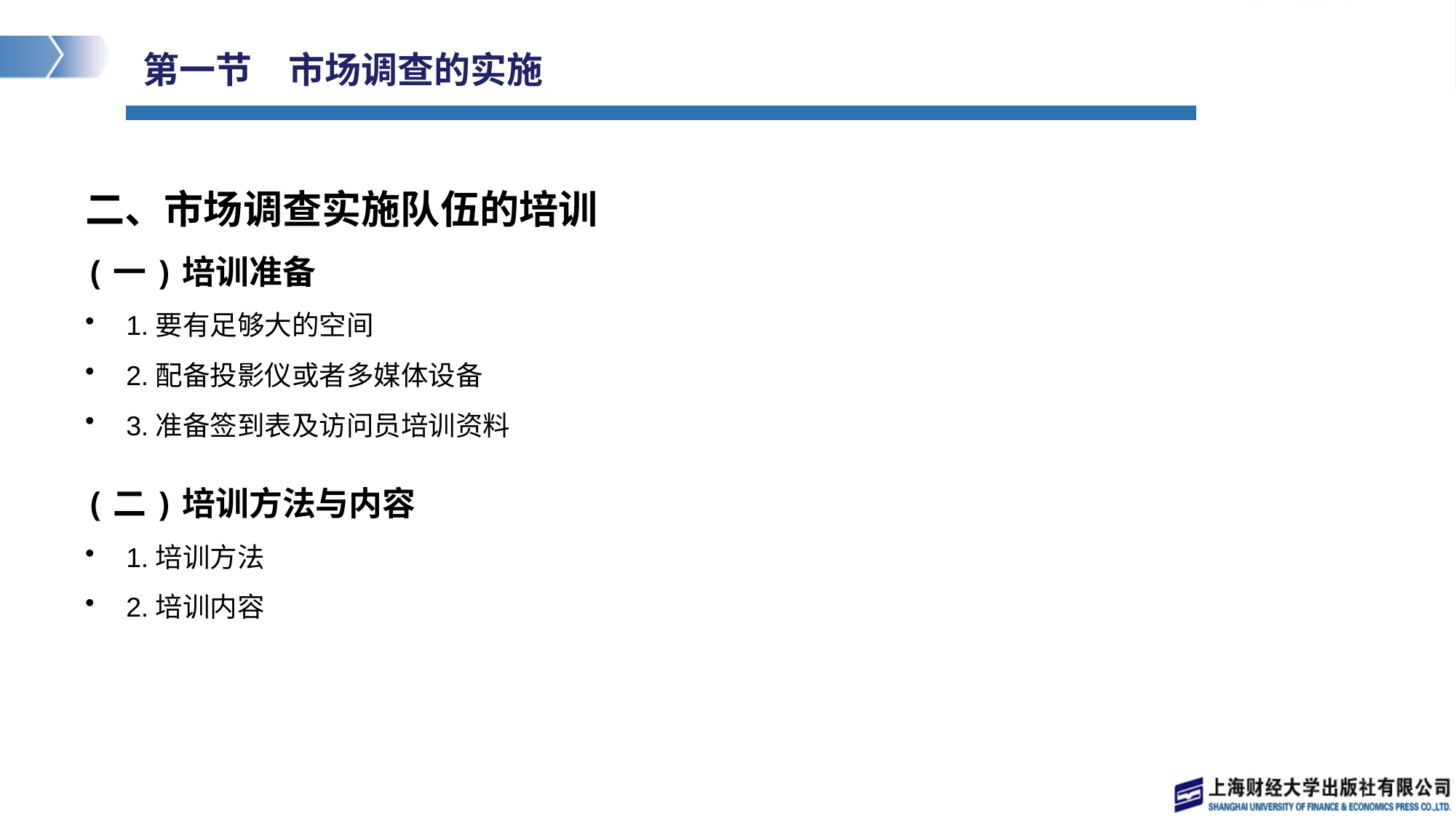

# 第一节　市场调查的实施
二、市场调查实施队伍的培训
(一)培训准备
1.要有足够大的空间
2.配备投影仪或者多媒体设备
3.准备签到表及访问员培训资料
(二)培训方法与内容
1.培训方法
2.培训内容